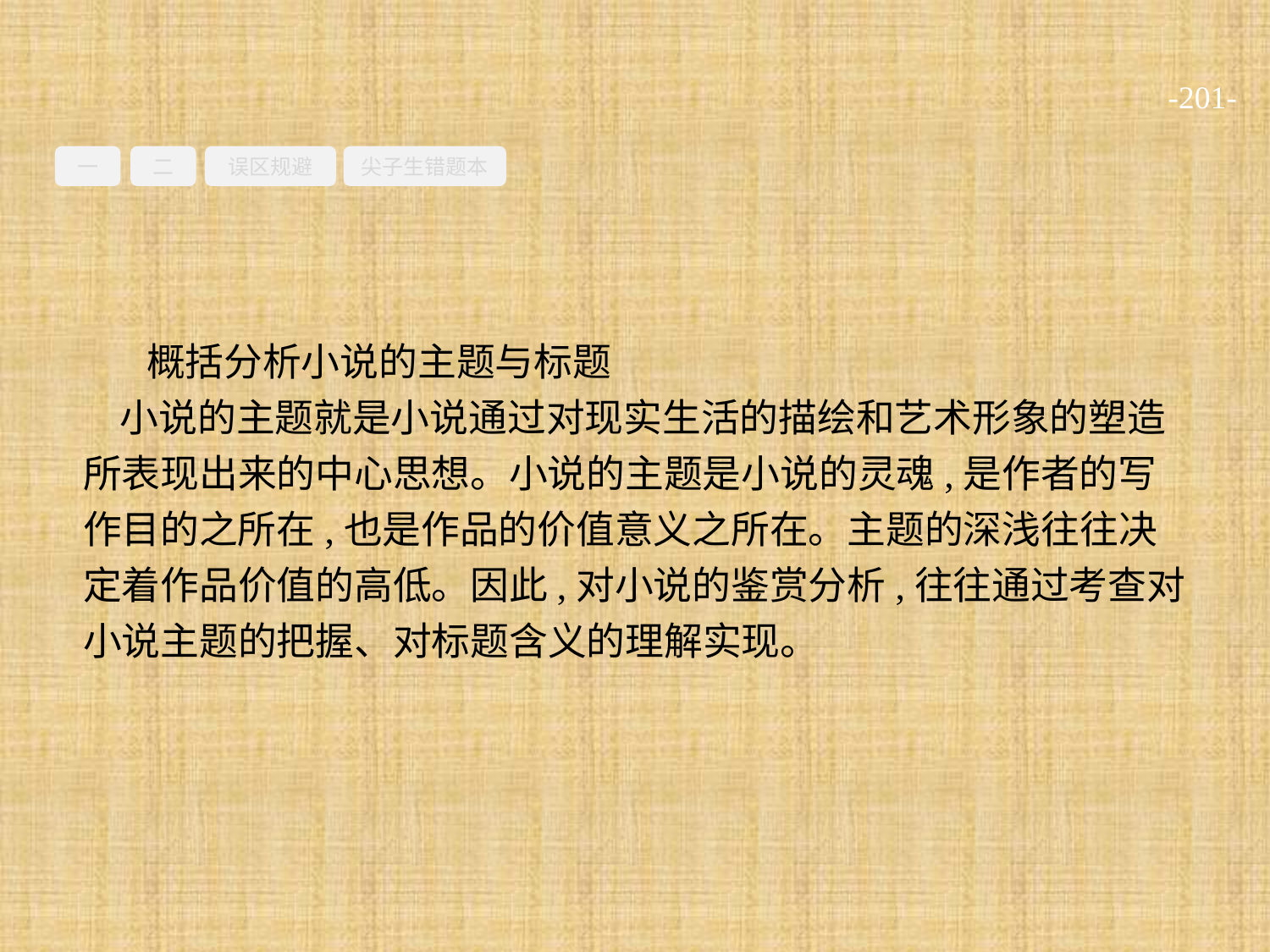

-201-
一
二
误区规避
尖子生错题本
概括分析小说的主题与标题
小说的主题就是小说通过对现实生活的描绘和艺术形象的塑造所表现出来的中心思想。小说的主题是小说的灵魂,是作者的写作目的之所在,也是作品的价值意义之所在。主题的深浅往往决定着作品价值的高低。因此,对小说的鉴赏分析,往往通过考查对小说主题的把握、对标题含义的理解实现。